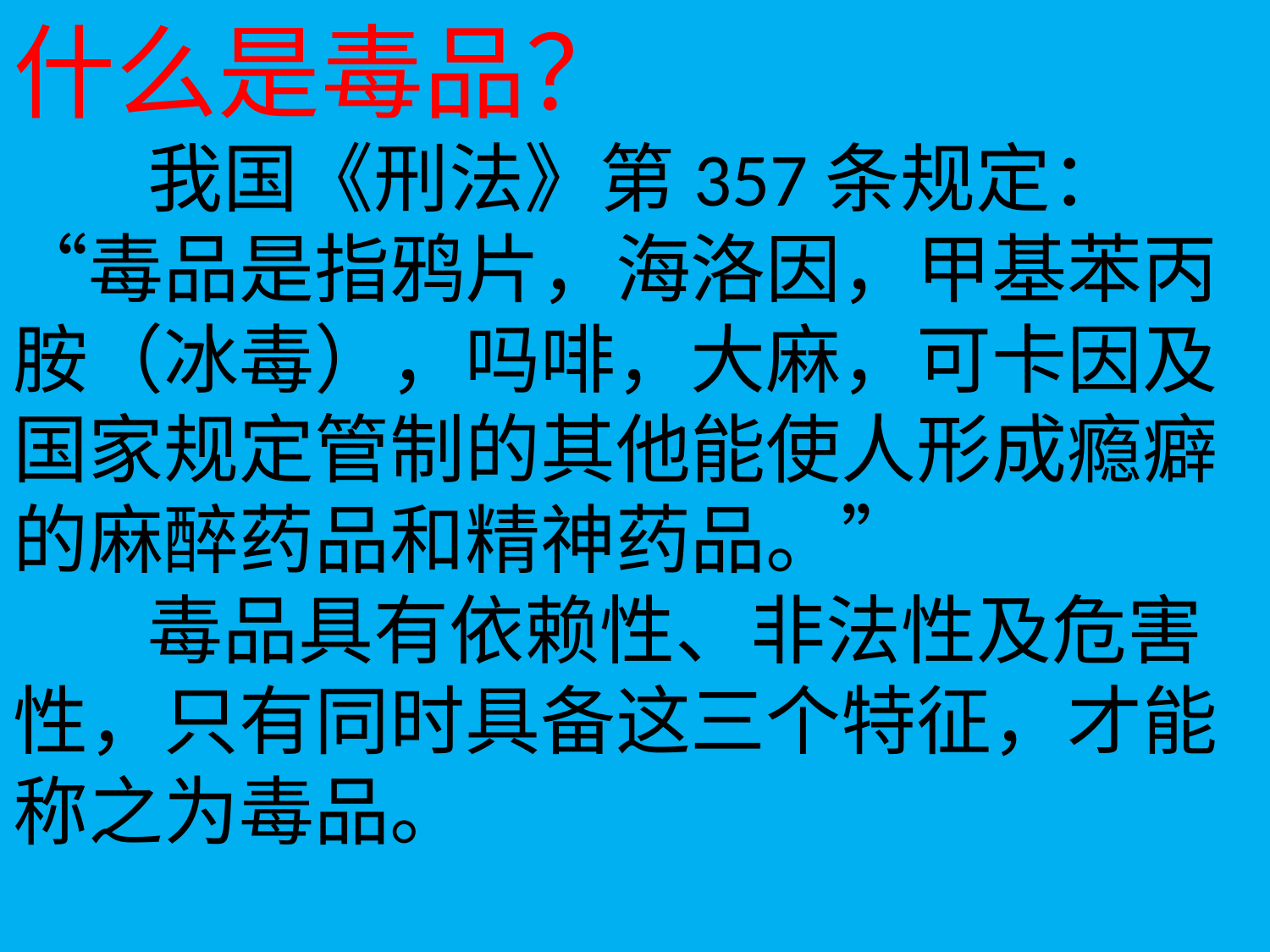

# 什么是毒品？ 我国《刑法》第357条规定：“毒品是指鸦片，海洛因，甲基苯丙胺（冰毒），吗啡，大麻，可卡因及国家规定管制的其他能使人形成瘾癖的麻醉药品和精神药品。” 毒品具有依赖性、非法性及危害性，只有同时具备这三个特征，才能称之为毒品。